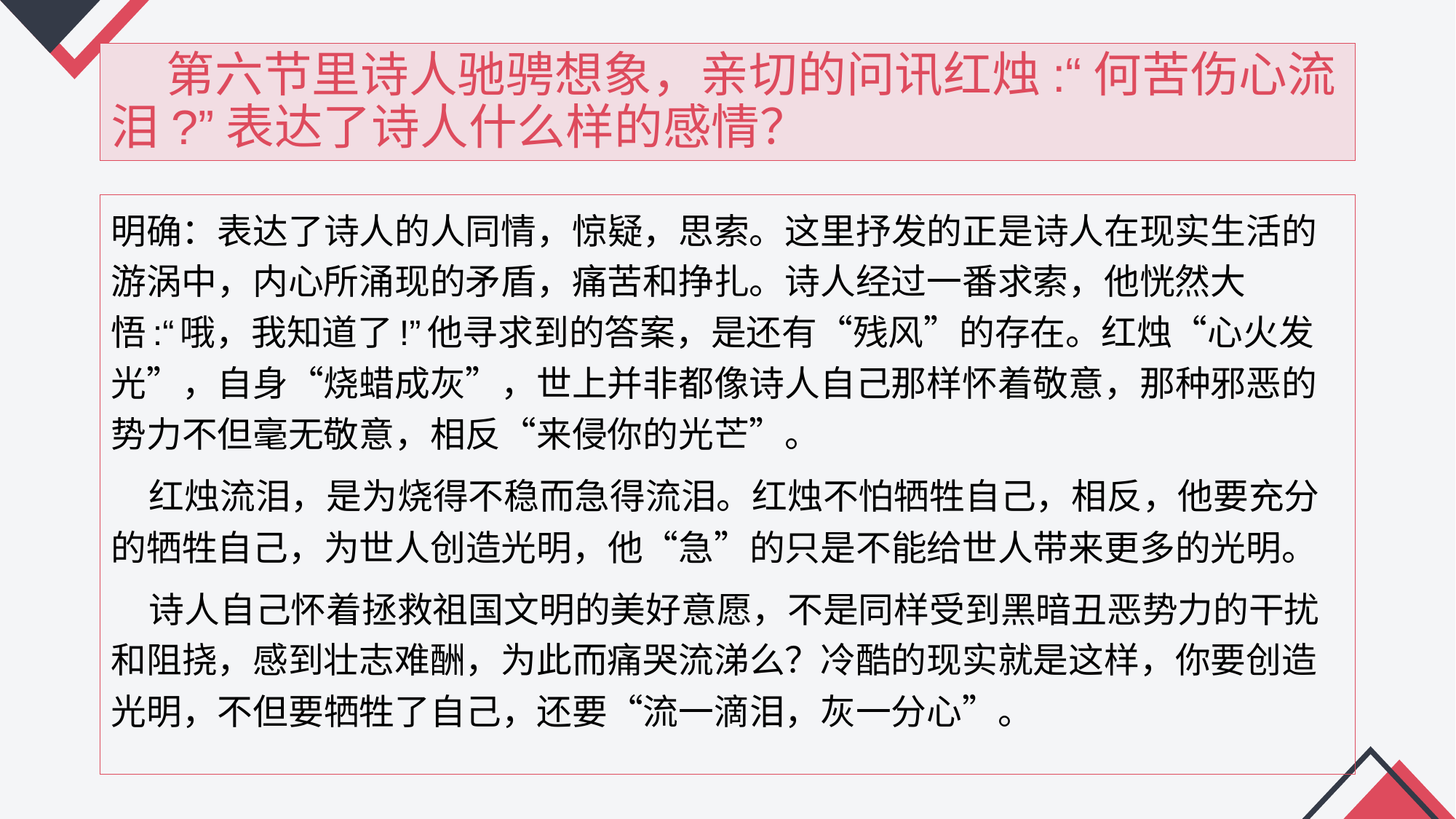

# 第六节里诗人驰骋想象，亲切的问讯红烛:“何苦伤心流泪?”表达了诗人什么样的感情？
明确：表达了诗人的人同情，惊疑，思索。这里抒发的正是诗人在现实生活的游涡中，内心所涌现的矛盾，痛苦和挣扎。诗人经过一番求索，他恍然大悟:“哦，我知道了!”他寻求到的答案，是还有“残风”的存在。红烛“心火发光”，自身“烧蜡成灰”，世上并非都像诗人自己那样怀着敬意，那种邪恶的势力不但毫无敬意，相反“来侵你的光芒”。
    红烛流泪，是为烧得不稳而急得流泪。红烛不怕牺牲自己，相反，他要充分的牺牲自己，为世人创造光明，他“急”的只是不能给世人带来更多的光明。
    诗人自己怀着拯救祖国文明的美好意愿，不是同样受到黑暗丑恶势力的干扰和阻挠，感到壮志难酬，为此而痛哭流涕么？冷酷的现实就是这样，你要创造光明，不但要牺牲了自己，还要“流一滴泪，灰一分心”。